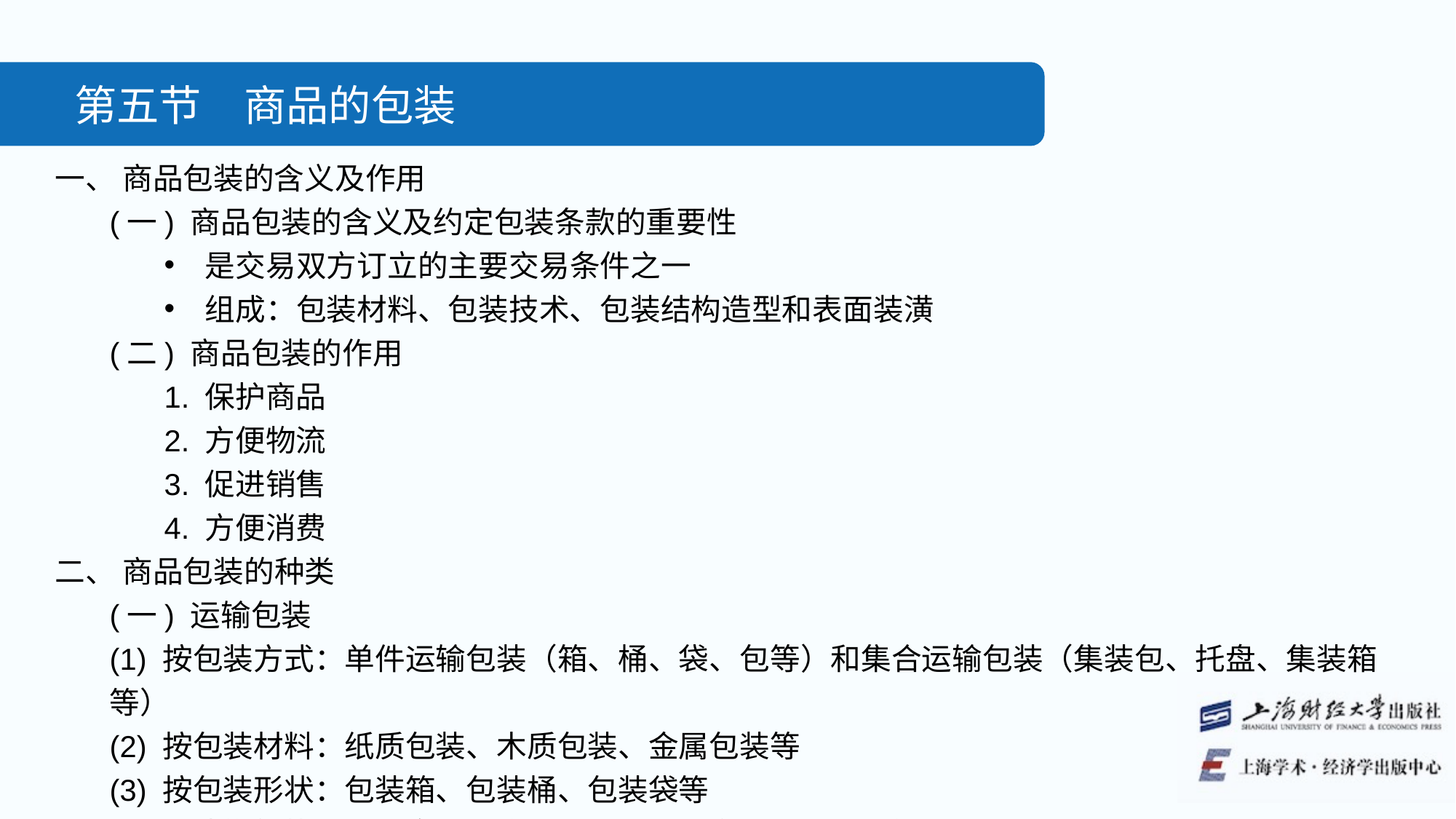

第五节　商品的包装
一、 商品包装的含义及作用
(一) 商品包装的含义及约定包装条款的重要性
是交易双方订立的主要交易条件之一
组成：包装材料、包装技术、包装结构造型和表面装潢
(二) 商品包装的作用
1. 保护商品
2. 方便物流
3. 促进销售
4. 方便消费
二、 商品包装的种类
(一) 运输包装
(1) 按包装方式：单件运输包装（箱、桶、袋、包等）和集合运输包装（集装包、托盘、集装箱等）
(2) 按包装材料：纸质包装、木质包装、金属包装等
(3) 按包装形状：包装箱、包装桶、包装袋等
(二) 销售包装：便于陈列展览类、便于识别商品类、便于使用类